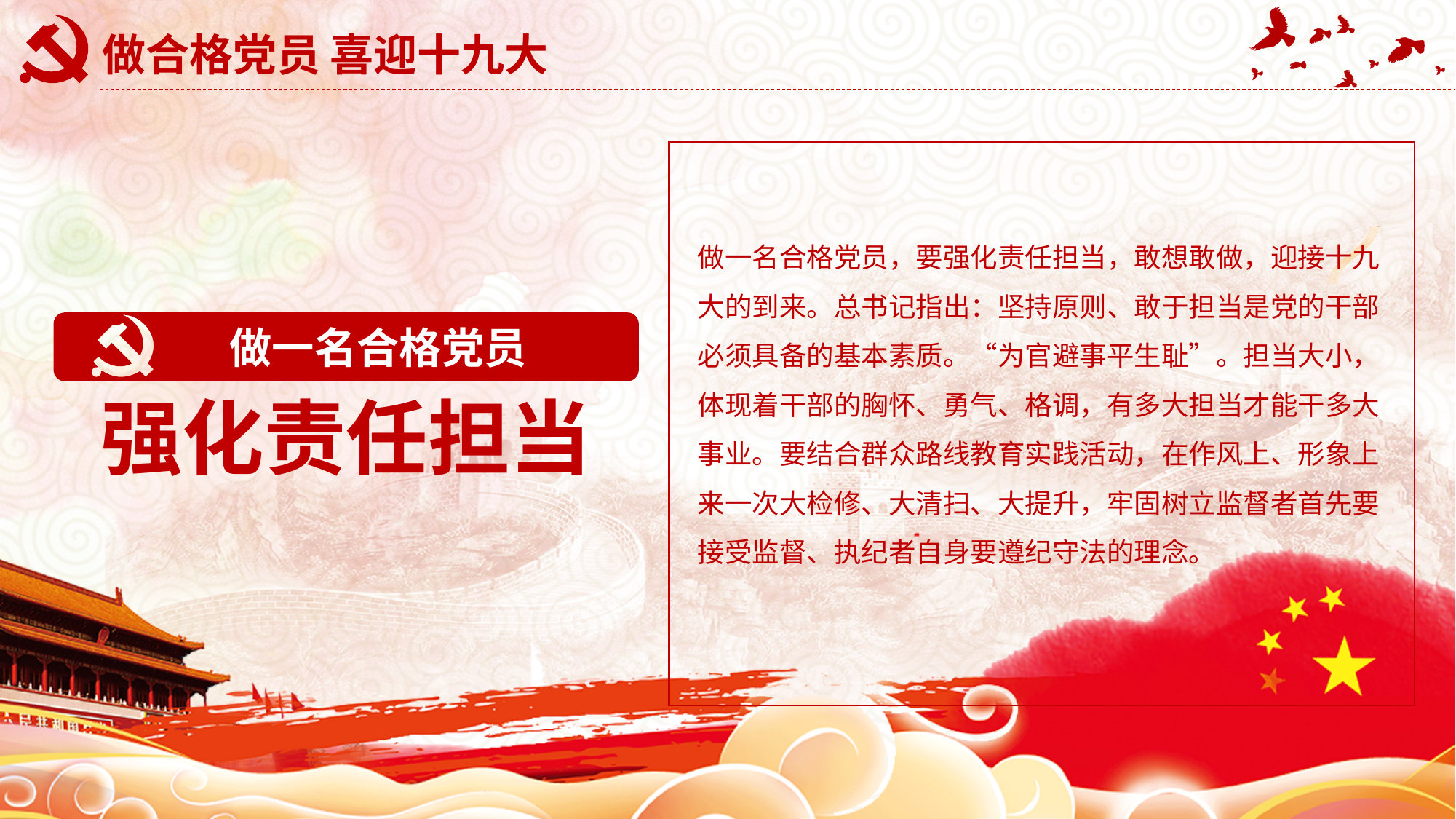

# 做合格党员 喜迎十九大

做一名合格党员，要强化责任担当，敢想敢做，迎接十九大的到来。总书记指出：坚持原则、敢于担当是党的干部必须具备的基本素质。“为官避事平生耻”。担当大小，体现着干部的胸怀、勇气、格调，有多大担当才能干多大事业。要结合群众路线教育实践活动，在作风上、形象上来一次大检修、大清扫、大提升，牢固树立监督者首先要接受监督、执纪者自身要遵纪守法的理念。

做一名合格党员
强化责任担当
延迟符可删除